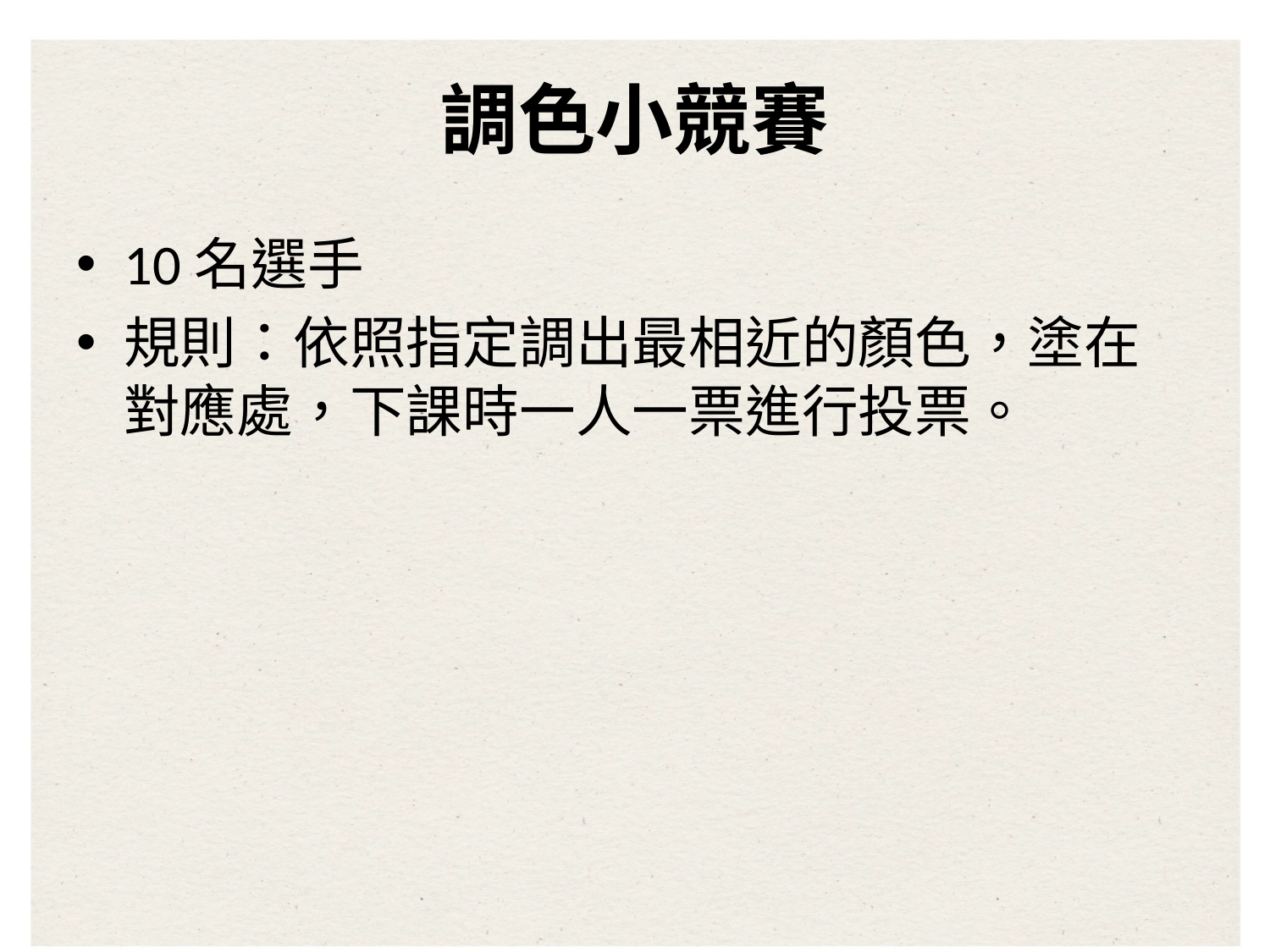

# 調色小競賽
10名選手
規則：依照指定調出最相近的顏色，塗在對應處，下課時一人一票進行投票。